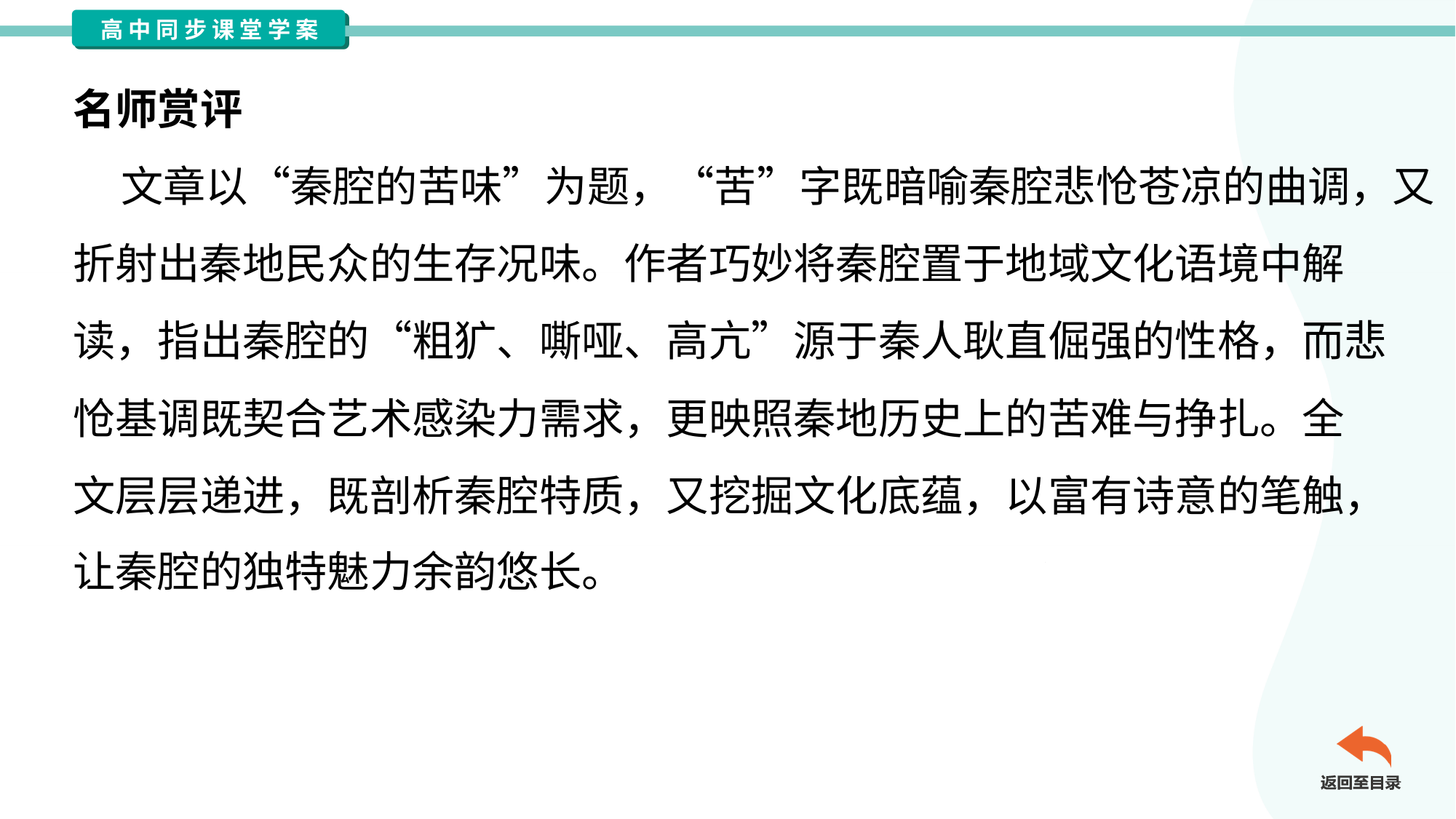

名师赏评
    文章以“秦腔的苦味”为题，“苦”字既暗喻秦腔悲怆苍凉的曲调，又
折射出秦地民众的生存况味。作者巧妙将秦腔置于地域文化语境中解
读，指出秦腔的“粗犷、嘶哑、高亢”源于秦人耿直倔强的性格，而悲
怆基调既契合艺术感染力需求，更映照秦地历史上的苦难与挣扎。全
文层层递进，既剖析秦腔特质，又挖掘文化底蕴，以富有诗意的笔触，
让秦腔的独特魅力余韵悠长。